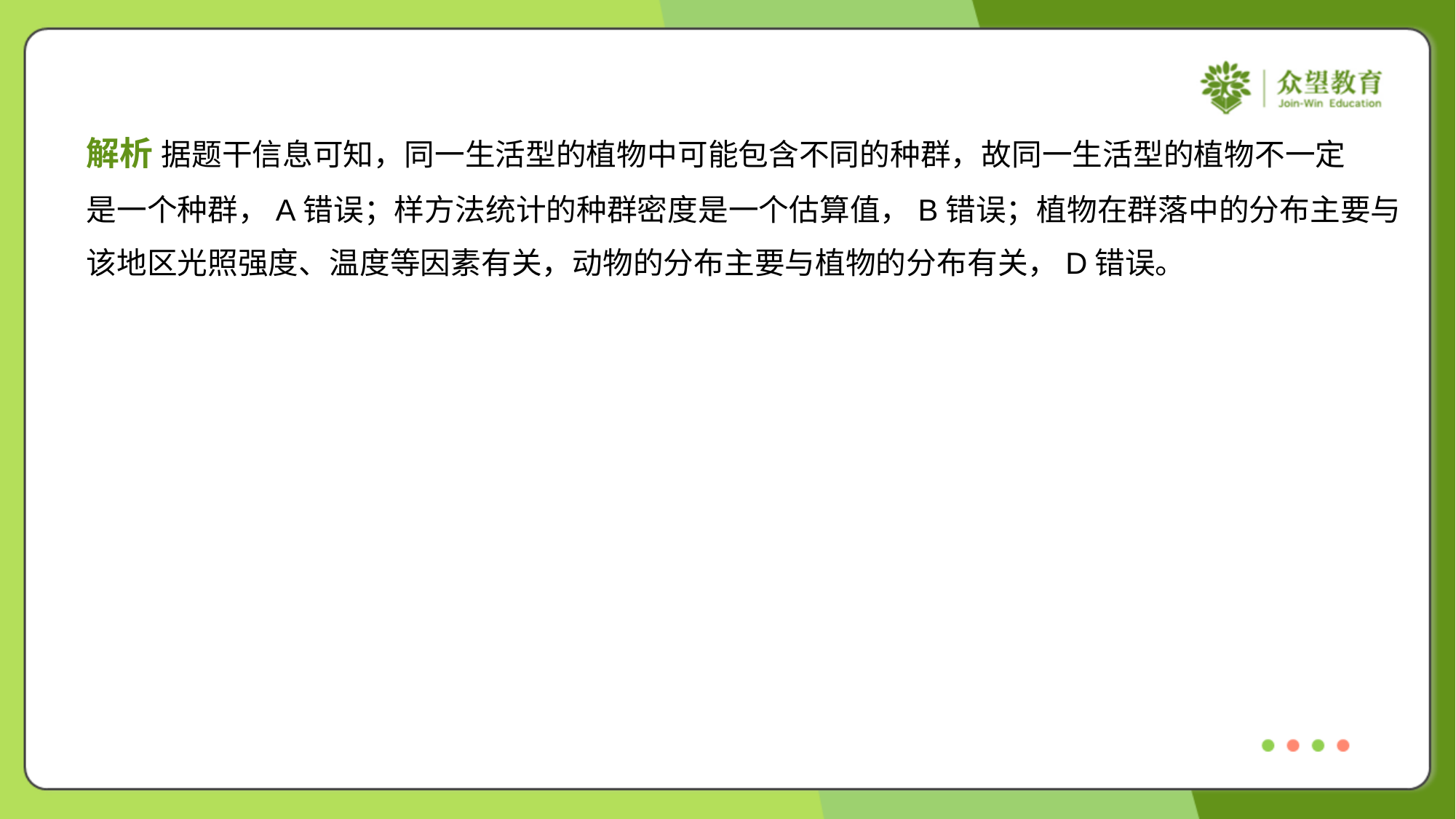

解析 据题干信息可知，同一生活型的植物中可能包含不同的种群，故同一生活型的植物不一定
是一个种群，A错误；样方法统计的种群密度是一个估算值，B错误；植物在群落中的分布主要与
该地区光照强度、温度等因素有关，动物的分布主要与植物的分布有关，D错误。